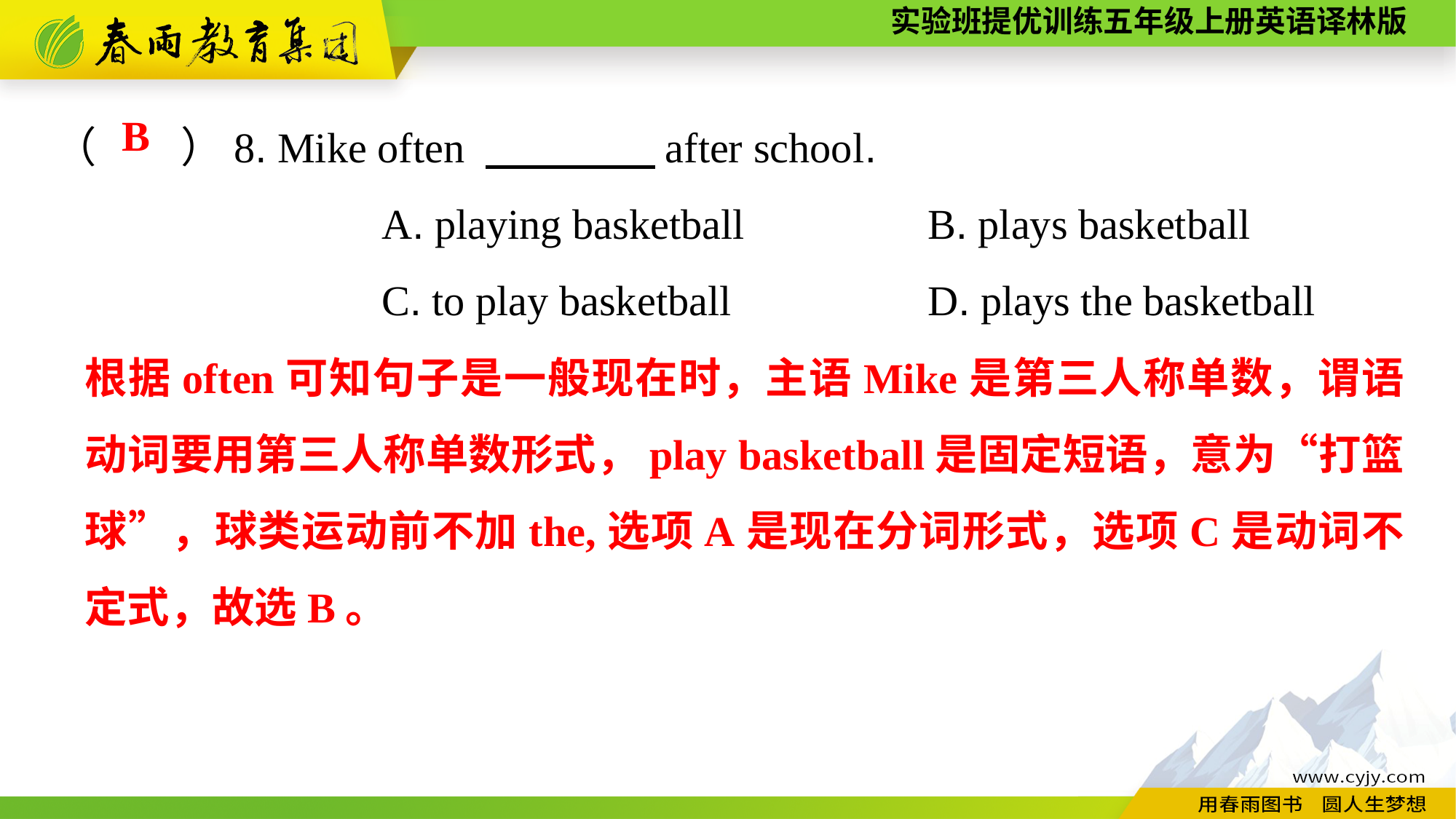

（　　）8. Mike often 　　　　after school.
			A. playing basketball		B. plays basketball
			C. to play basketball		D. plays the basketball
B
根据often可知句子是一般现在时，主语Mike是第三人称单数，谓语动词要用第三人称单数形式，play basketball是固定短语，意为“打篮球”，球类运动前不加the,选项A是现在分词形式，选项C是动词不定式，故选B。